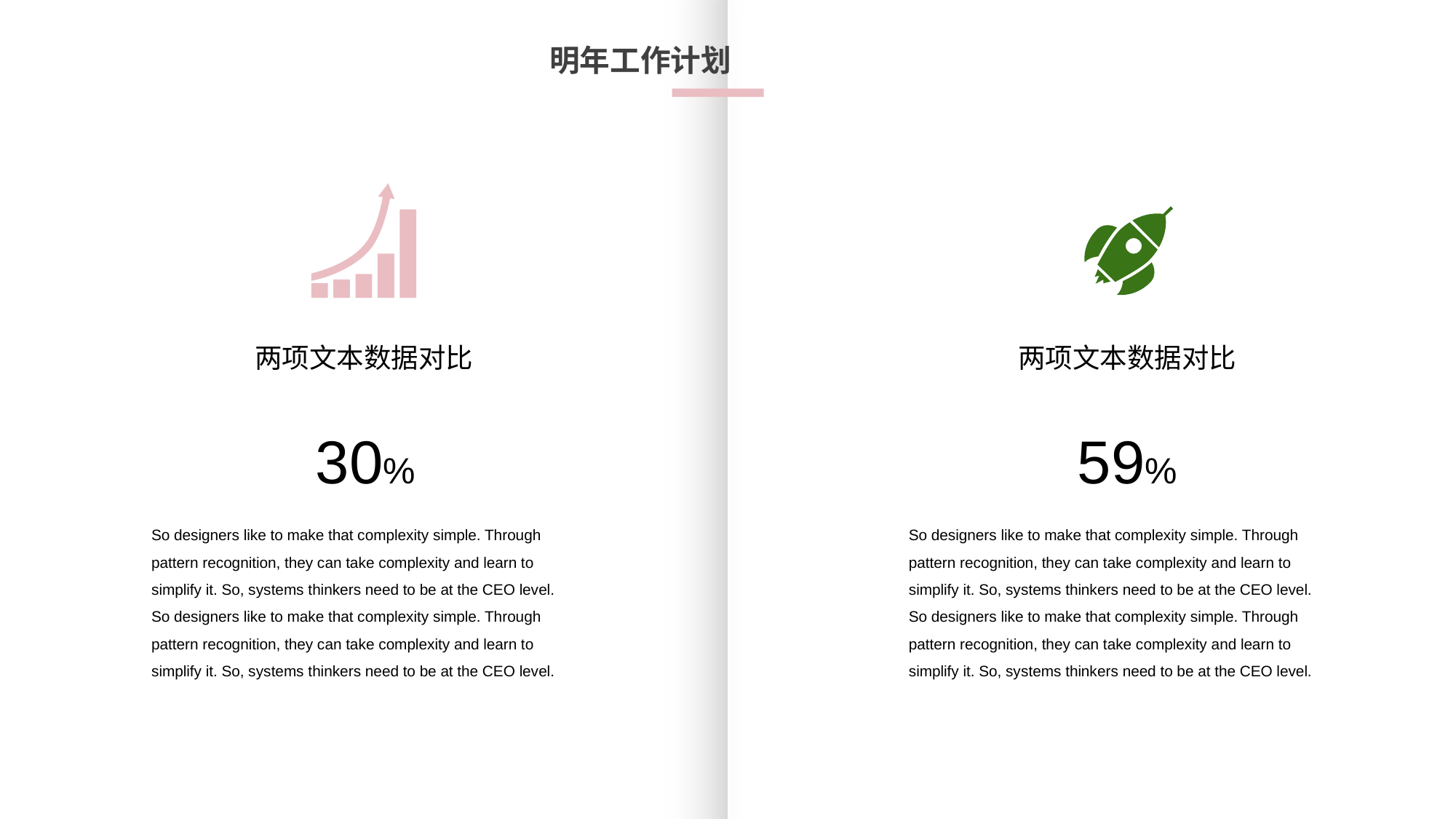

明年工作计划

两项文本数据对比
两项文本数据对比
30%
59%
So designers like to make that complexity simple. Through pattern recognition, they can take complexity and learn to simplify it. So, systems thinkers need to be at the CEO level. So designers like to make that complexity simple. Through pattern recognition, they can take complexity and learn to simplify it. So, systems thinkers need to be at the CEO level.
So designers like to make that complexity simple. Through pattern recognition, they can take complexity and learn to simplify it. So, systems thinkers need to be at the CEO level. So designers like to make that complexity simple. Through pattern recognition, they can take complexity and learn to simplify it. So, systems thinkers need to be at the CEO level.